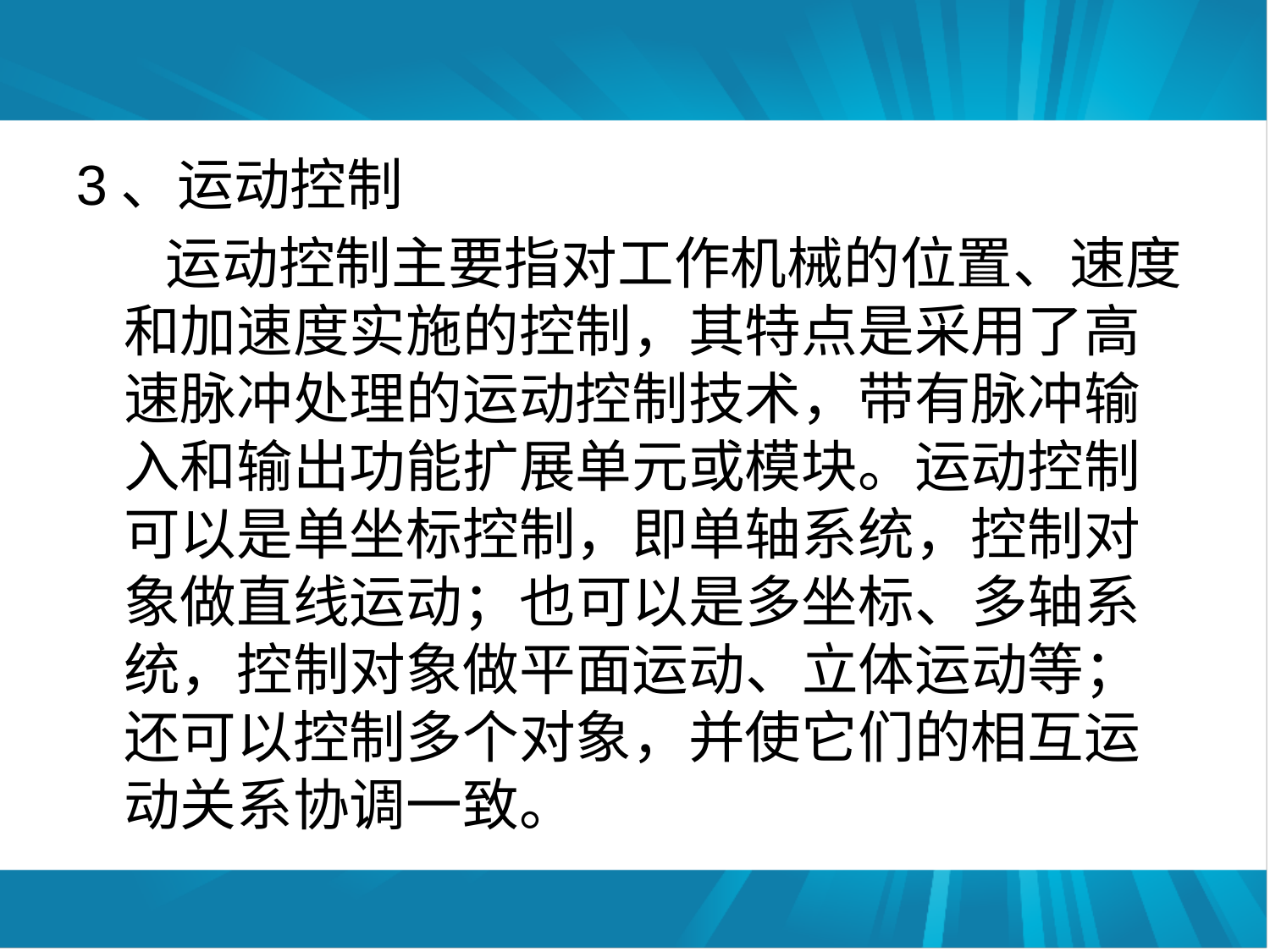

#
3、运动控制
      运动控制主要指对工作机械的位置、速度和加速度实施的控制，其特点是采用了高速脉冲处理的运动控制技术，带有脉冲输入和输出功能扩展单元或模块。运动控制可以是单坐标控制，即单轴系统，控制对象做直线运动；也可以是多坐标、多轴系统，控制对象做平面运动、立体运动等；还可以控制多个对象，并使它们的相互运动关系协调一致。